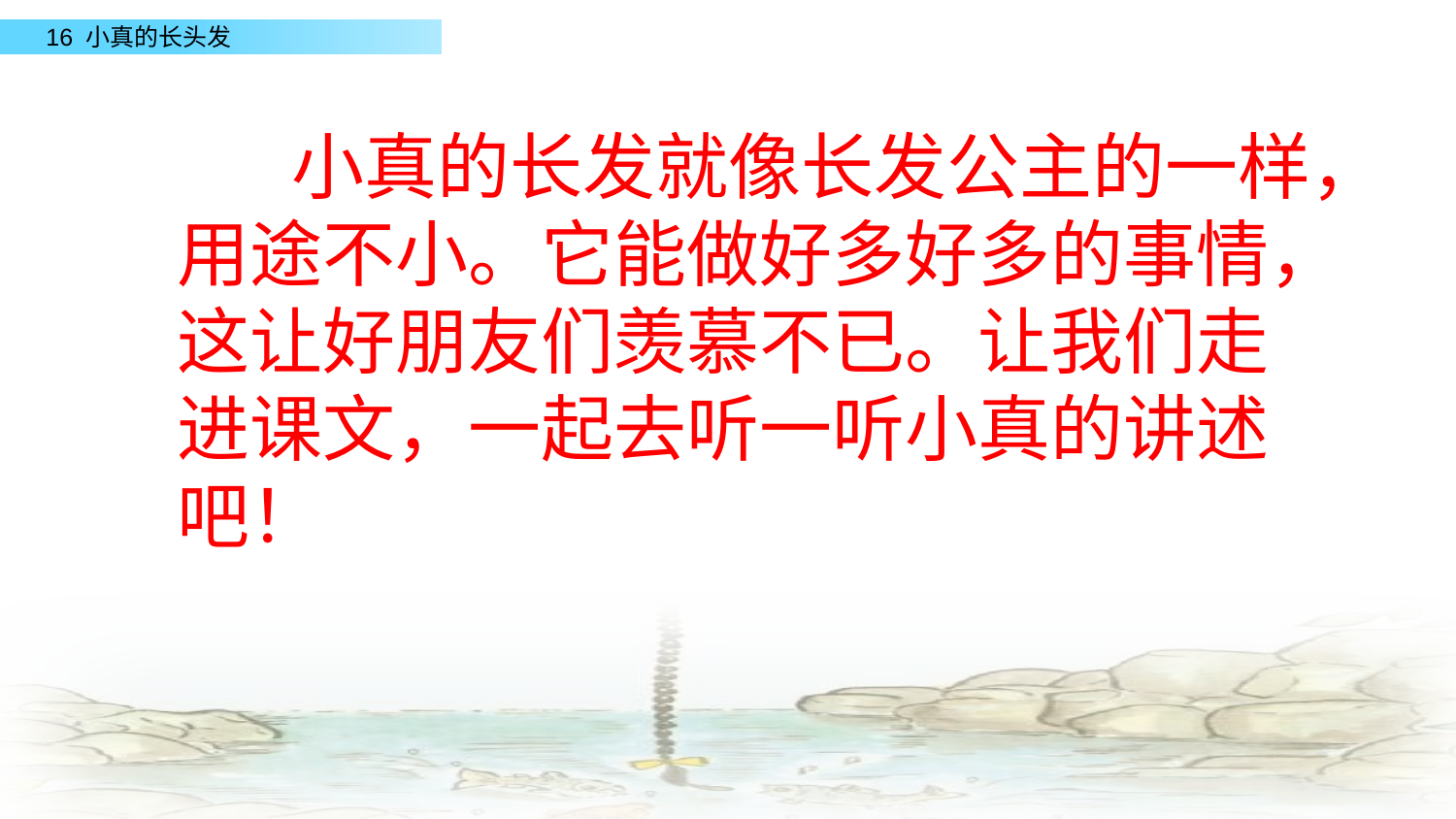

小真的长发就像长发公主的一样，用途不小。它能做好多好多的事情，这让好朋友们羡慕不已。让我们走进课文，一起去听一听小真的讲述吧！